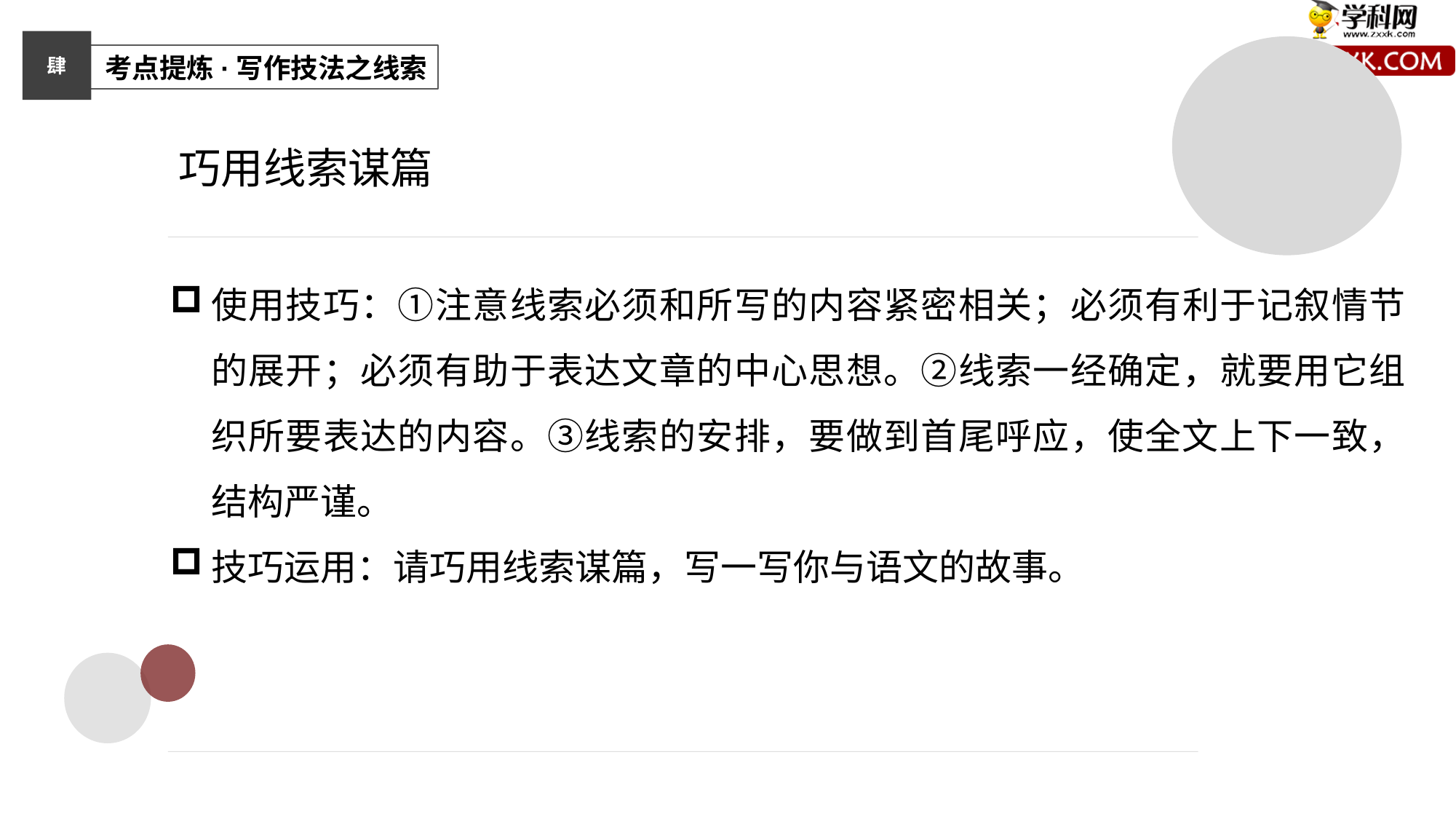

肆

  考点提炼·写作技法之线索
巧用线索谋篇
使用技巧：①注意线索必须和所写的内容紧密相关；必须有利于记叙情节的展开；必须有助于表达文章的中心思想。②线索一经确定，就要用它组织所要表达的内容。③线索的安排，要做到首尾呼应，使全文上下一致，结构严谨。
技巧运用：请巧用线索谋篇，写一写你与语文的故事。